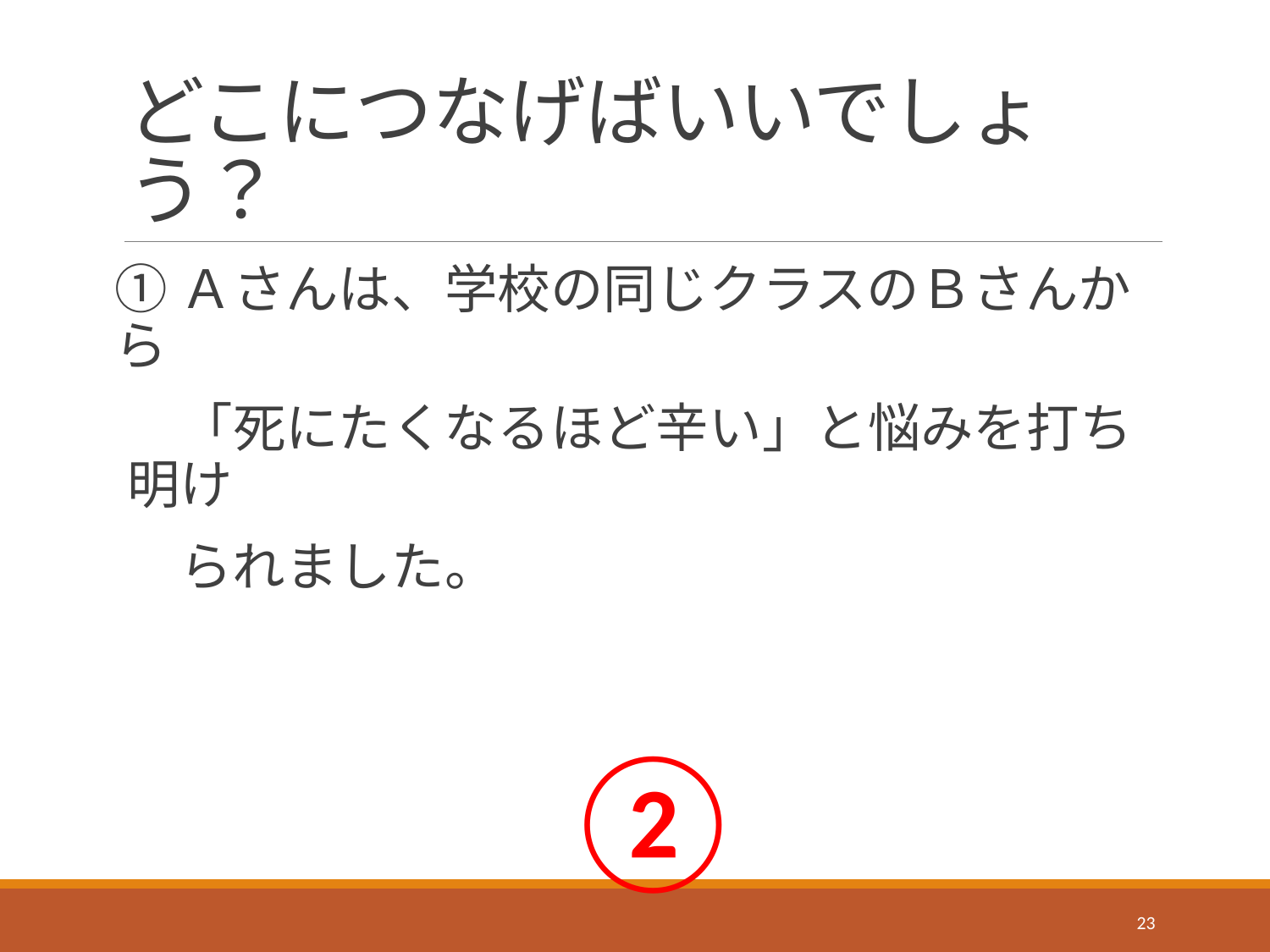

# どこにつなげばいいでしょう？
①Ａさんは、学校の同じクラスのＢさんから
　「死にたくなるほど辛い」と悩みを打ち明け
　られました。

②
23